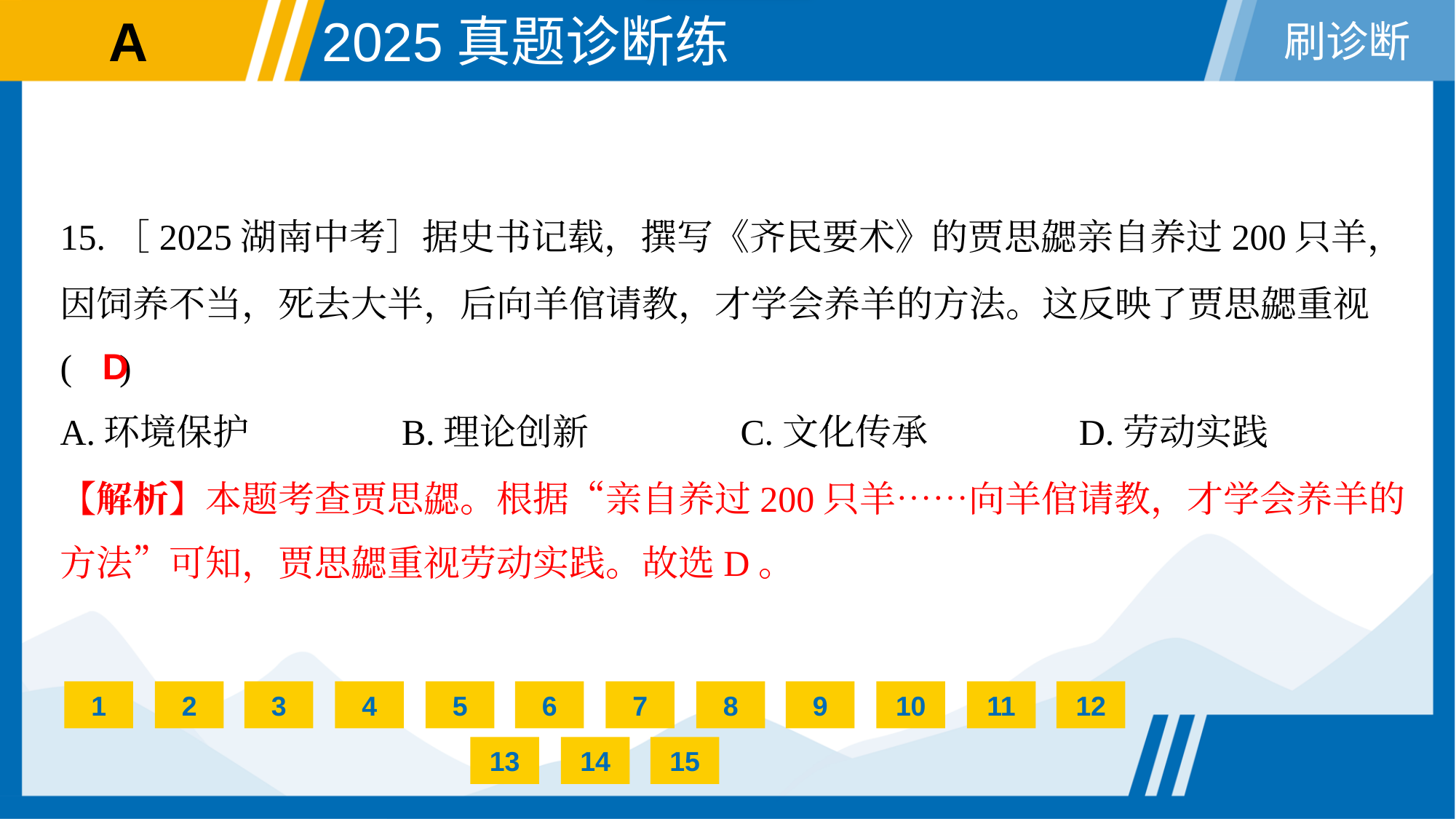

15.［2025湖南中考］据史书记载，撰写《齐民要术》的贾思勰亲自养过200只羊，
因饲养不当，死去大半，后向羊倌请教，才学会养羊的方法。这反映了贾思勰重视
(     )
D
A.环境保护	B.理论创新	C.文化传承	D.劳动实践
【解析】本题考查贾思勰。根据“亲自养过200只羊……向羊倌请教，才学会养羊的
方法”可知，贾思勰重视劳动实践。故选D。